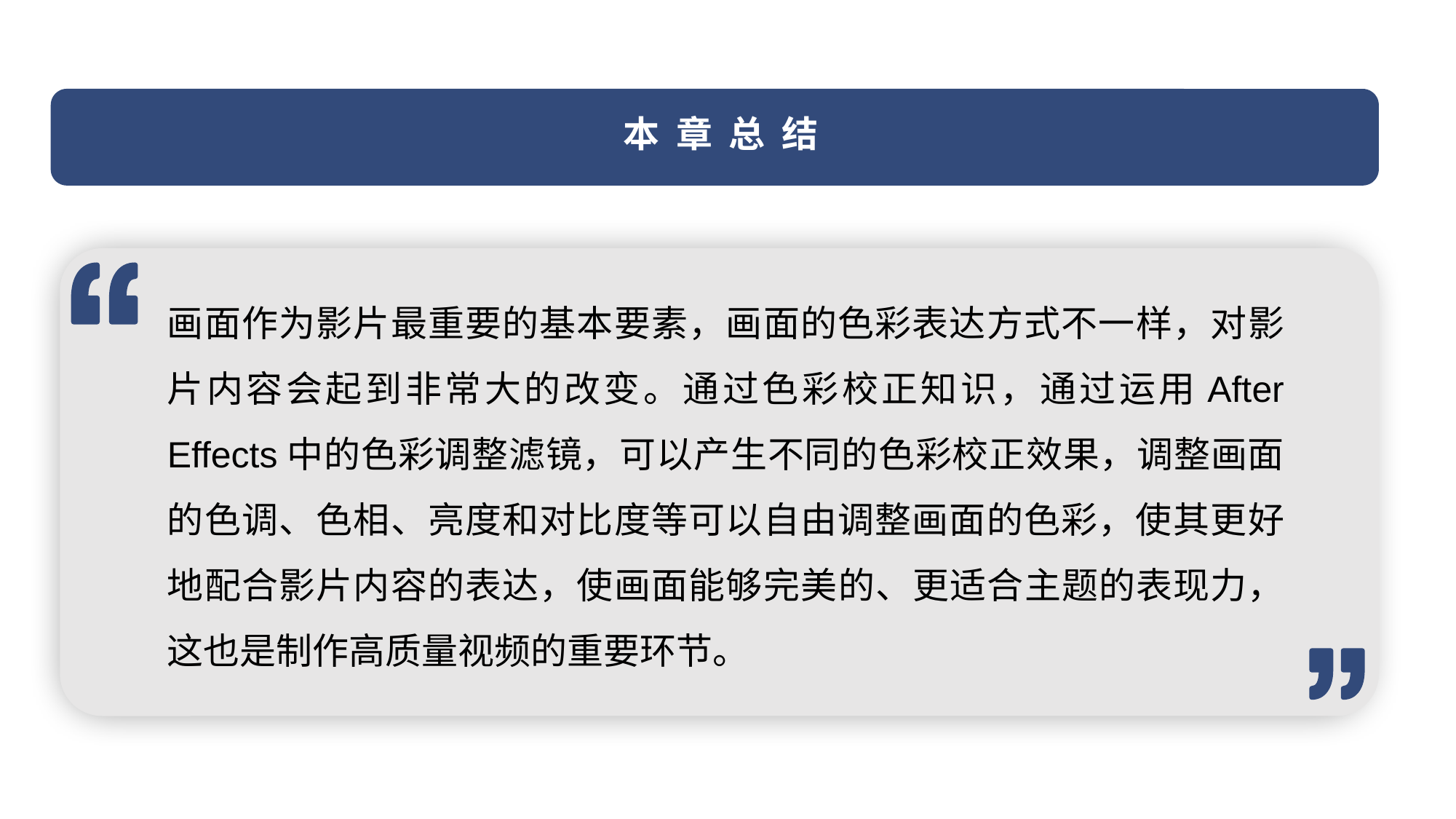

本  章  总  结

画面作为影片最重要的基本要素，画面的色彩表达方式不一样，对影片内容会起到非常大的改变。通过色彩校正知识，通过运用After Effects中的色彩调整滤镜，可以产生不同的色彩校正效果，调整画面的色调、色相、亮度和对比度等可以自由调整画面的色彩，使其更好地配合影片内容的表达，使画面能够完美的、更适合主题的表现力，这也是制作高质量视频的重要环节。